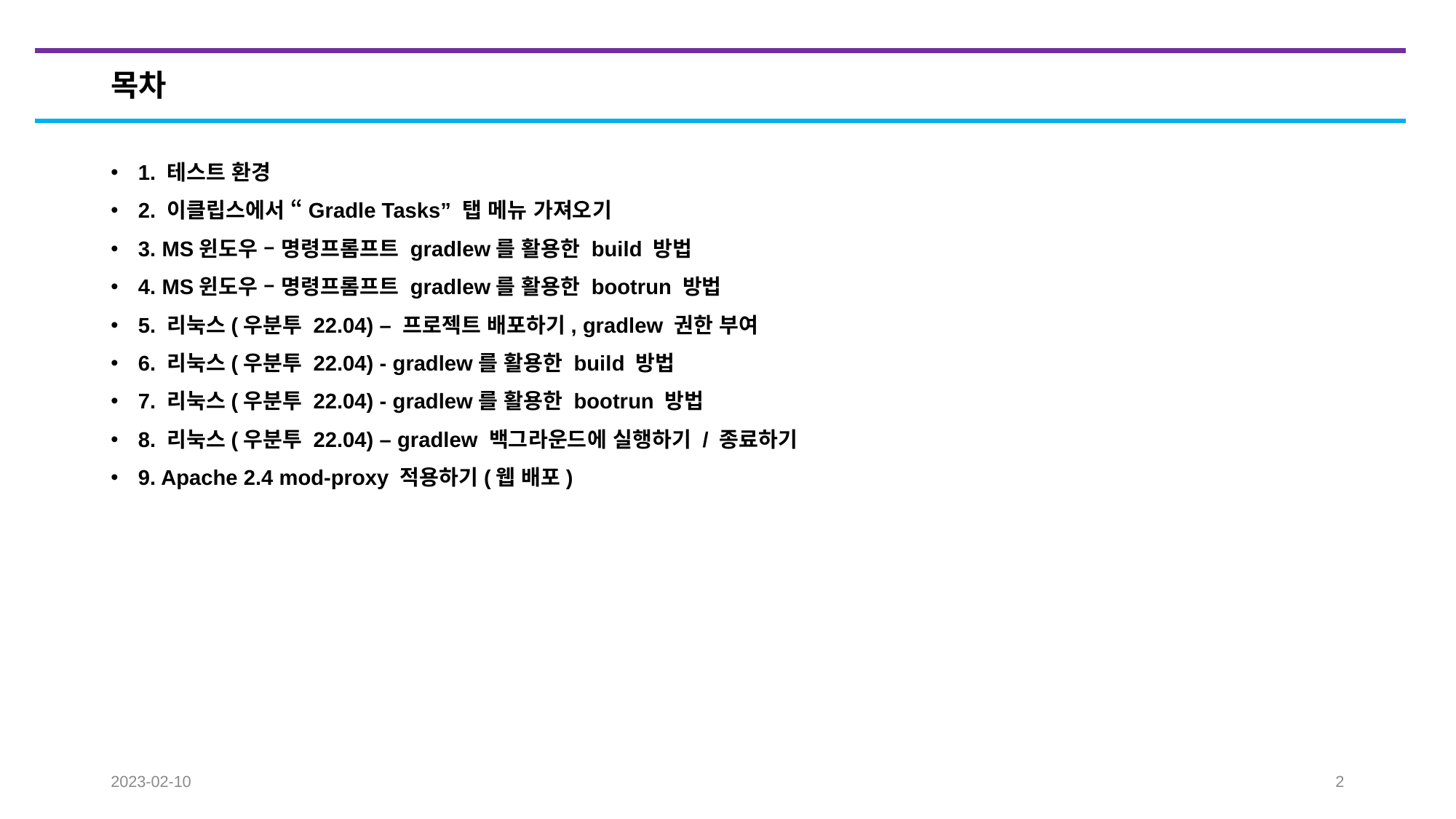

# 목차
1. 테스트 환경
2. 이클립스에서 “Gradle Tasks” 탭 메뉴 가져오기
3. MS윈도우 – 명령프롬프트 gradlew를 활용한 build 방법
4. MS윈도우 – 명령프롬프트 gradlew를 활용한 bootrun 방법
5. 리눅스(우분투 22.04) – 프로젝트 배포하기, gradlew 권한 부여
6. 리눅스(우분투 22.04) - gradlew를 활용한 build 방법
7. 리눅스(우분투 22.04) - gradlew를 활용한 bootrun 방법
8. 리눅스(우분투 22.04) – gradlew 백그라운드에 실행하기 / 종료하기
9. Apache 2.4 mod-proxy 적용하기(웹 배포)

2023-02-10
2